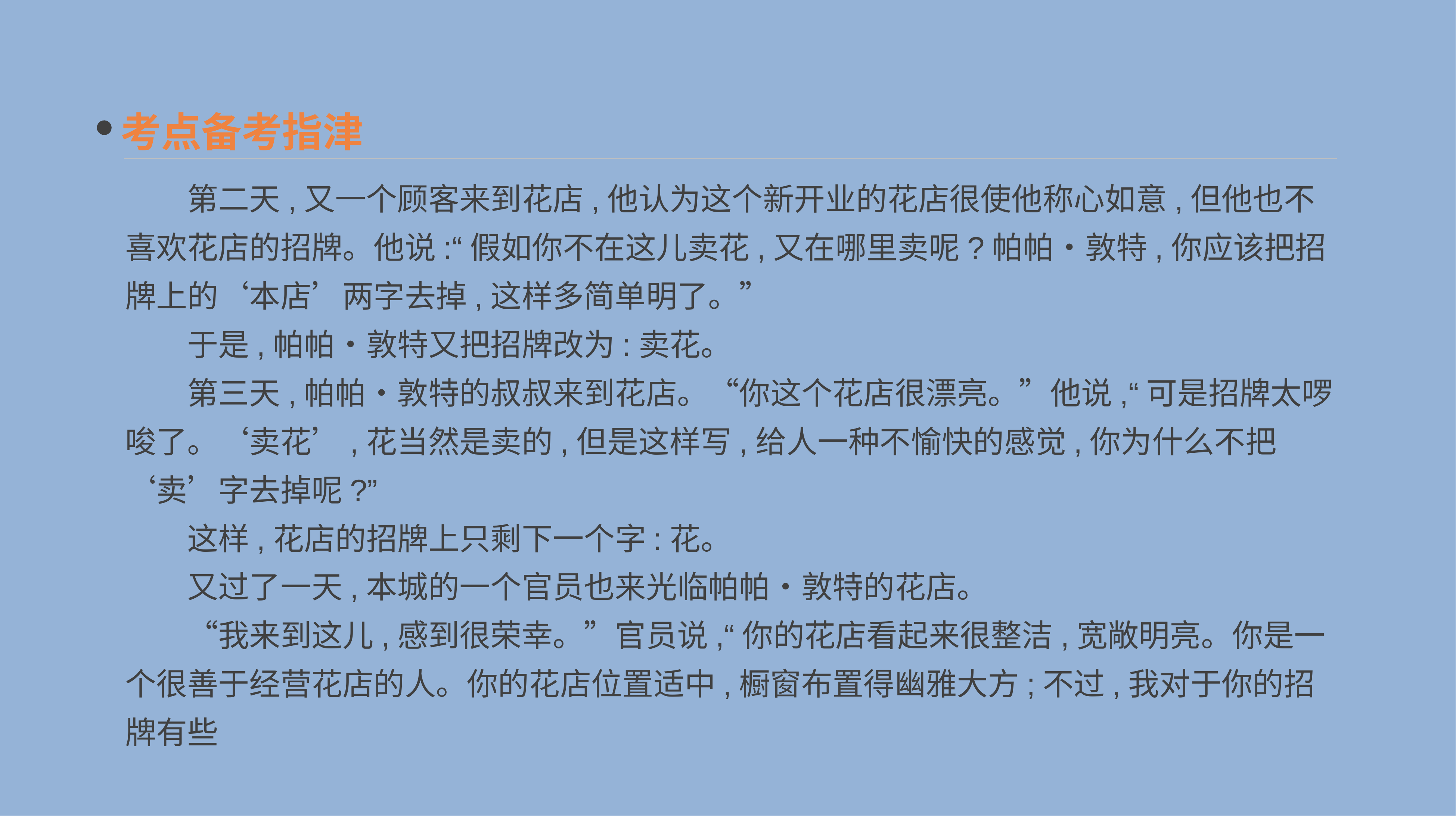

考点备考指津

　　第二天,又一个顾客来到花店,他认为这个新开业的花店很使他称心如意,但他也不喜欢花店的招牌。他说:“假如你不在这儿卖花,又在哪里卖呢?帕帕•敦特,你应该把招牌上的‘本店’两字去掉,这样多简单明了。”
　　于是,帕帕•敦特又把招牌改为:卖花。
　　第三天,帕帕•敦特的叔叔来到花店。“你这个花店很漂亮。”他说,“可是招牌太啰唆了。‘卖花’,花当然是卖的,但是这样写,给人一种不愉快的感觉,你为什么不把‘卖’字去掉呢?”
　　这样,花店的招牌上只剩下一个字:花。
　　又过了一天,本城的一个官员也来光临帕帕•敦特的花店。
　　“我来到这儿,感到很荣幸。”官员说,“你的花店看起来很整洁,宽敞明亮。你是一个很善于经营花店的人。你的花店位置适中,橱窗布置得幽雅大方;不过,我对于你的招牌有些